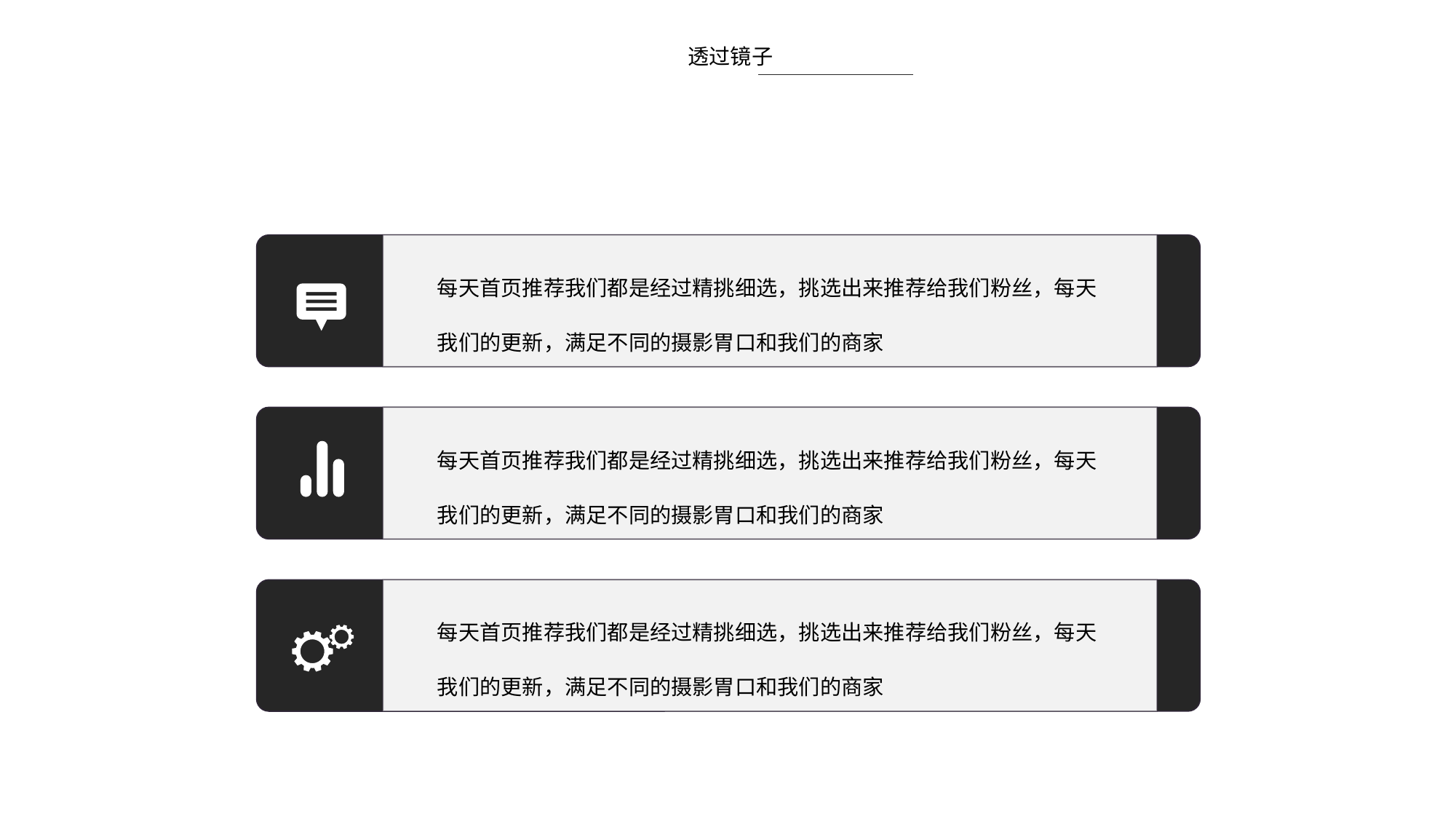

透过镜子

每天首页推荐我们都是经过精挑细选，挑选出来推荐给我们粉丝，每天我们的更新，满足不同的摄影胃口和我们的商家

每天首页推荐我们都是经过精挑细选，挑选出来推荐给我们粉丝，每天我们的更新，满足不同的摄影胃口和我们的商家

每天首页推荐我们都是经过精挑细选，挑选出来推荐给我们粉丝，每天我们的更新，满足不同的摄影胃口和我们的商家